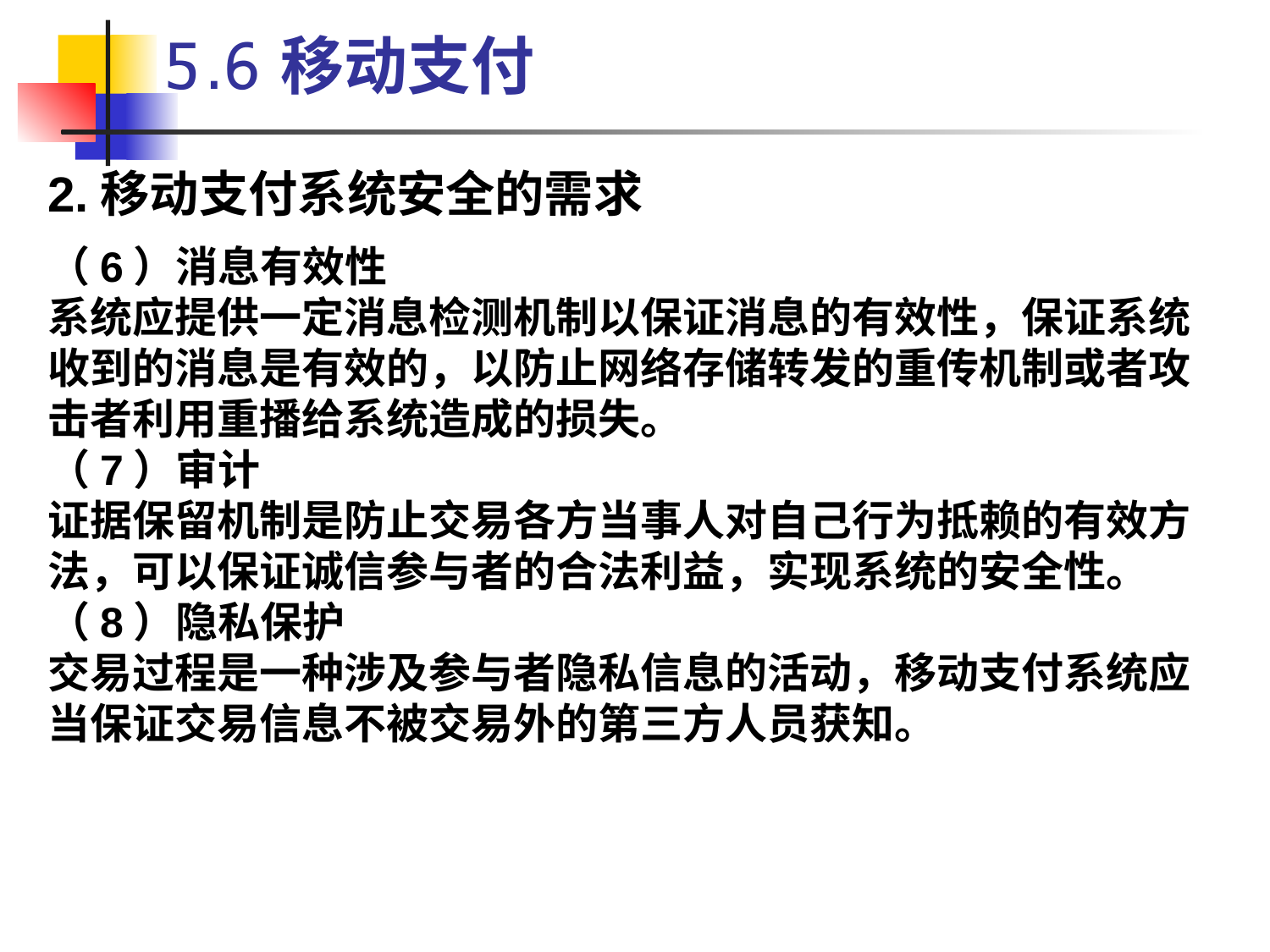

5.6移动支付
2.移动支付系统安全的需求
（6）消息有效性
系统应提供一定消息检测机制以保证消息的有效性，保证系统收到的消息是有效的，以防止网络存储转发的重传机制或者攻击者利用重播给系统造成的损失。
（7）审计
证据保留机制是防止交易各方当事人对自己行为抵赖的有效方法，可以保证诚信参与者的合法利益，实现系统的安全性。
（8）隐私保护
交易过程是一种涉及参与者隐私信息的活动，移动支付系统应当保证交易信息不被交易外的第三方人员获知。